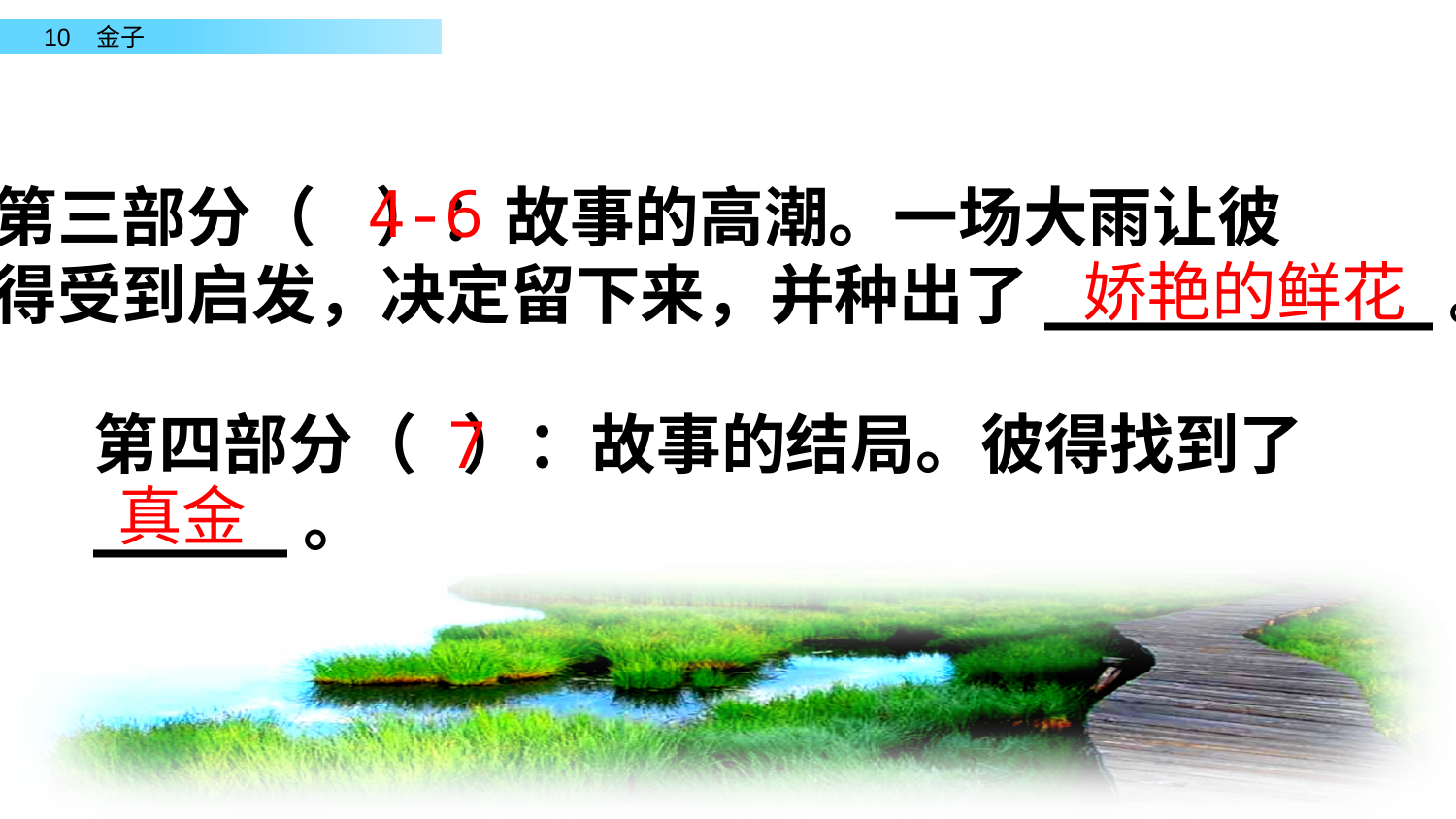

4-6
第三部分（    ）：故事的高潮。一场大雨让彼
得受到启发，决定留下来，并种出了__________。
娇艳的鲜花
第四部分（   ）：故事的结局。彼得找到了_____。
7
真金